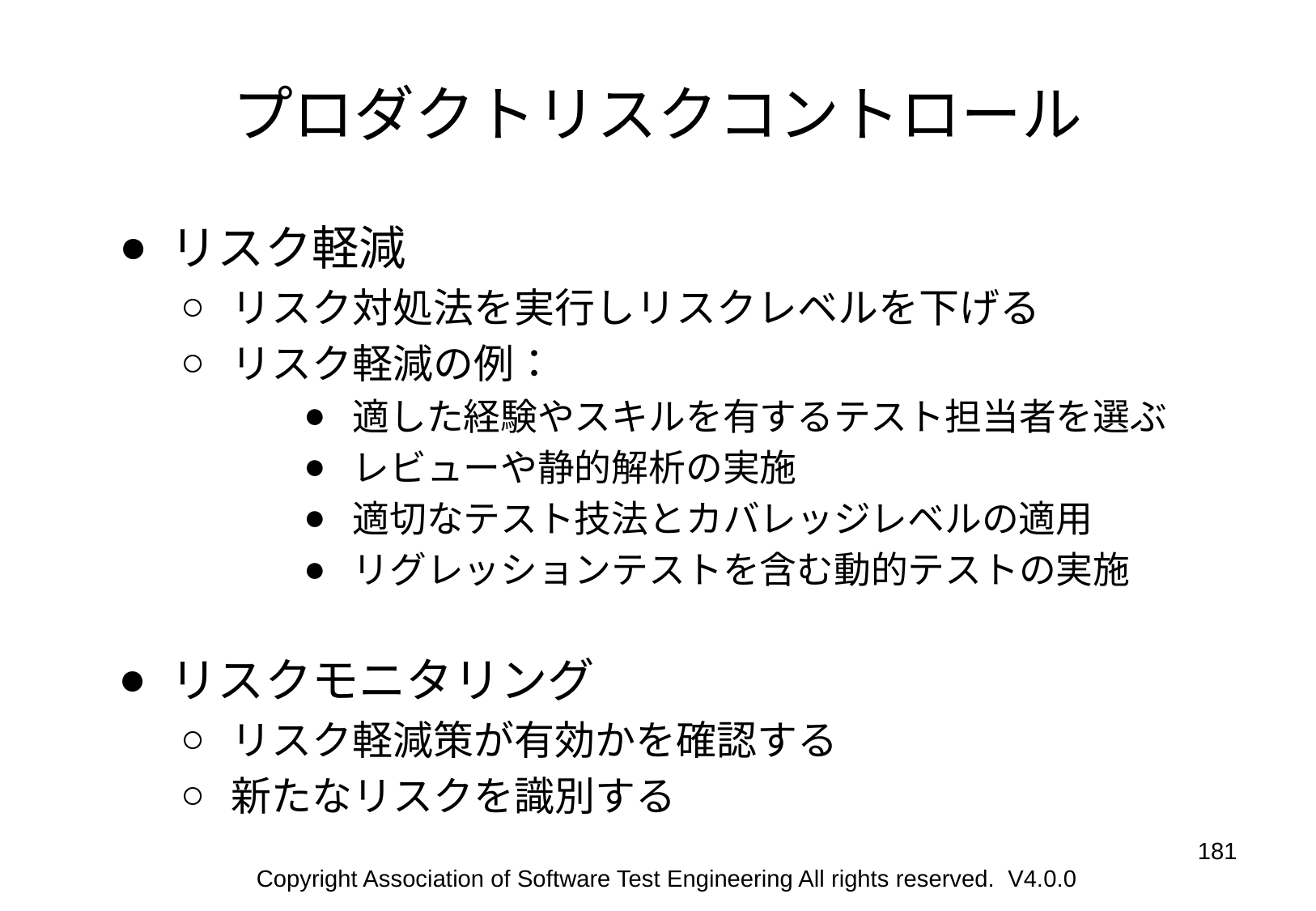

# プロダクトリスクコントロール
リスク軽減
リスク対処法を実行しリスクレベルを下げる
リスク軽減の例：
適した経験やスキルを有するテスト担当者を選ぶ
レビューや静的解析の実施
適切なテスト技法とカバレッジレベルの適用
リグレッションテストを含む動的テストの実施

リスクモニタリング
リスク軽減策が有効かを確認する
新たなリスクを識別する
181
Copyright Association of Software Test Engineering All rights reserved.  V4.0.0